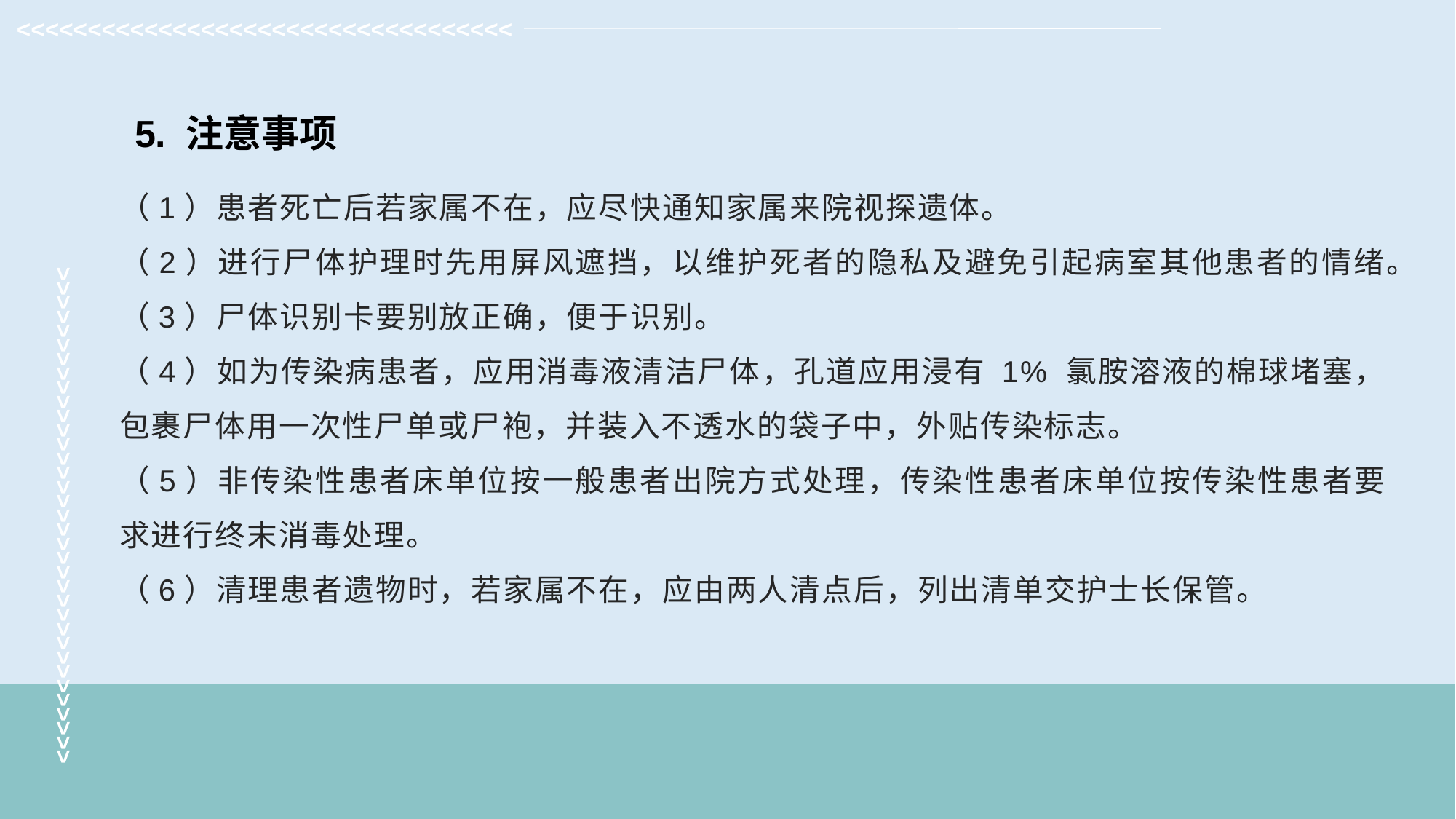

5. 注意事项
（1）患者死亡后若家属不在，应尽快通知家属来院视探遗体。
（2）进行尸体护理时先用屏风遮挡，以维护死者的隐私及避免引起病室其他患者的情绪。
（3）尸体识别卡要别放正确，便于识别。
（4）如为传染病患者，应用消毒液清洁尸体，孔道应用浸有 1% 氯胺溶液的棉球堵塞，包裹尸体用一次性尸单或尸袍，并装入不透水的袋子中，外贴传染标志。
（5）非传染性患者床单位按一般患者出院方式处理，传染性患者床单位按传染性患者要求进行终末消毒处理。
（6）清理患者遗物时，若家属不在，应由两人清点后，列出清单交护士长保管。